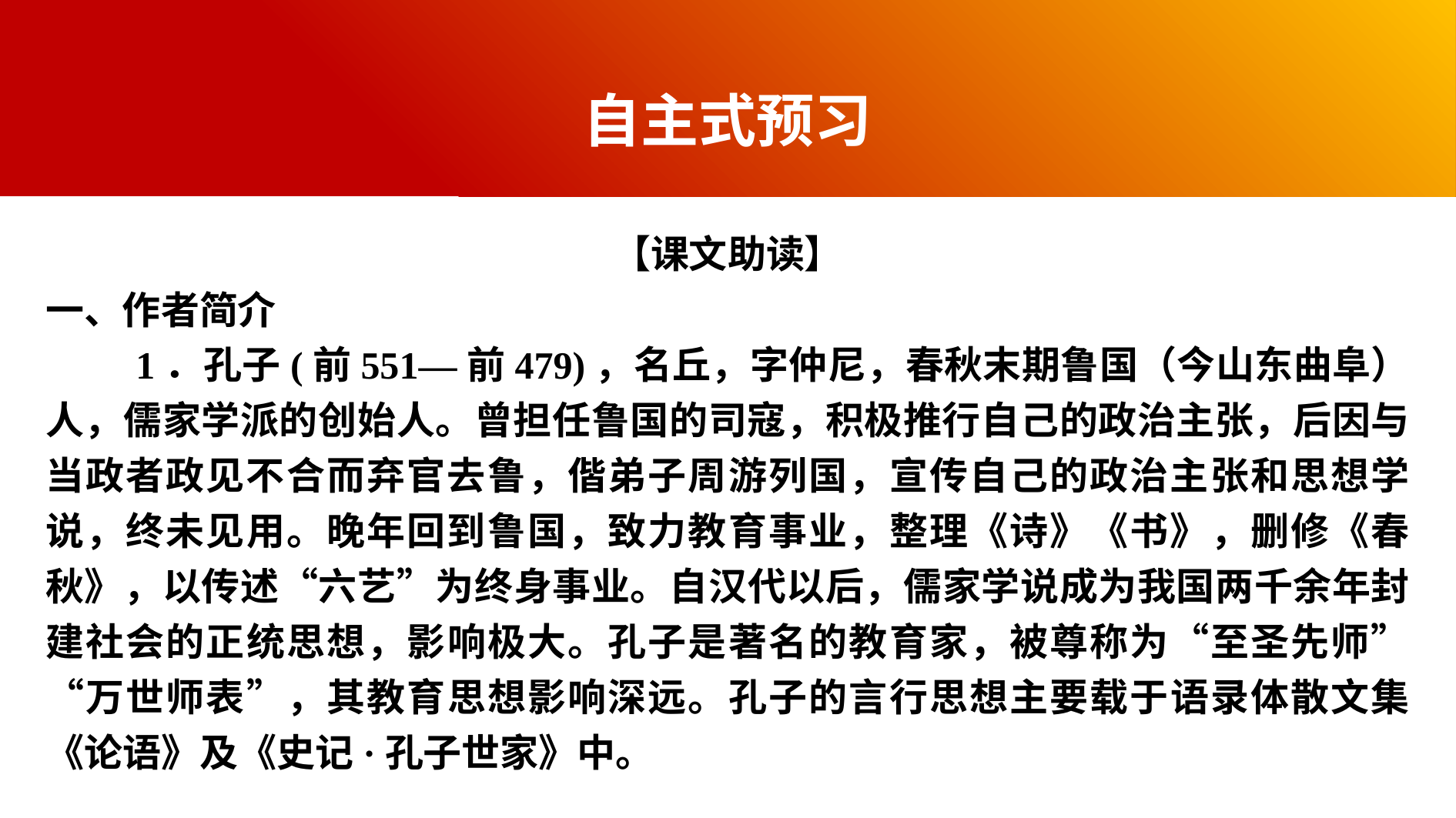

自主式预习
【课文助读】
一、作者简介
1．孔子(前551—前479)，名丘，字仲尼，春秋末期鲁国（今山东曲阜）人，儒家学派的创始人。曾担任鲁国的司寇，积极推行自己的政治主张，后因与当政者政见不合而弃官去鲁，偕弟子周游列国，宣传自己的政治主张和思想学说，终未见用。晚年回到鲁国，致力教育事业，整理《诗》《书》，删修《春秋》，以传述“六艺”为终身事业。自汉代以后，儒家学说成为我国两千余年封建社会的正统思想，影响极大。孔子是著名的教育家，被尊称为“至圣先师”“万世师表”，其教育思想影响深远。孔子的言行思想主要载于语录体散文集《论语》及《史记·孔子世家》中。